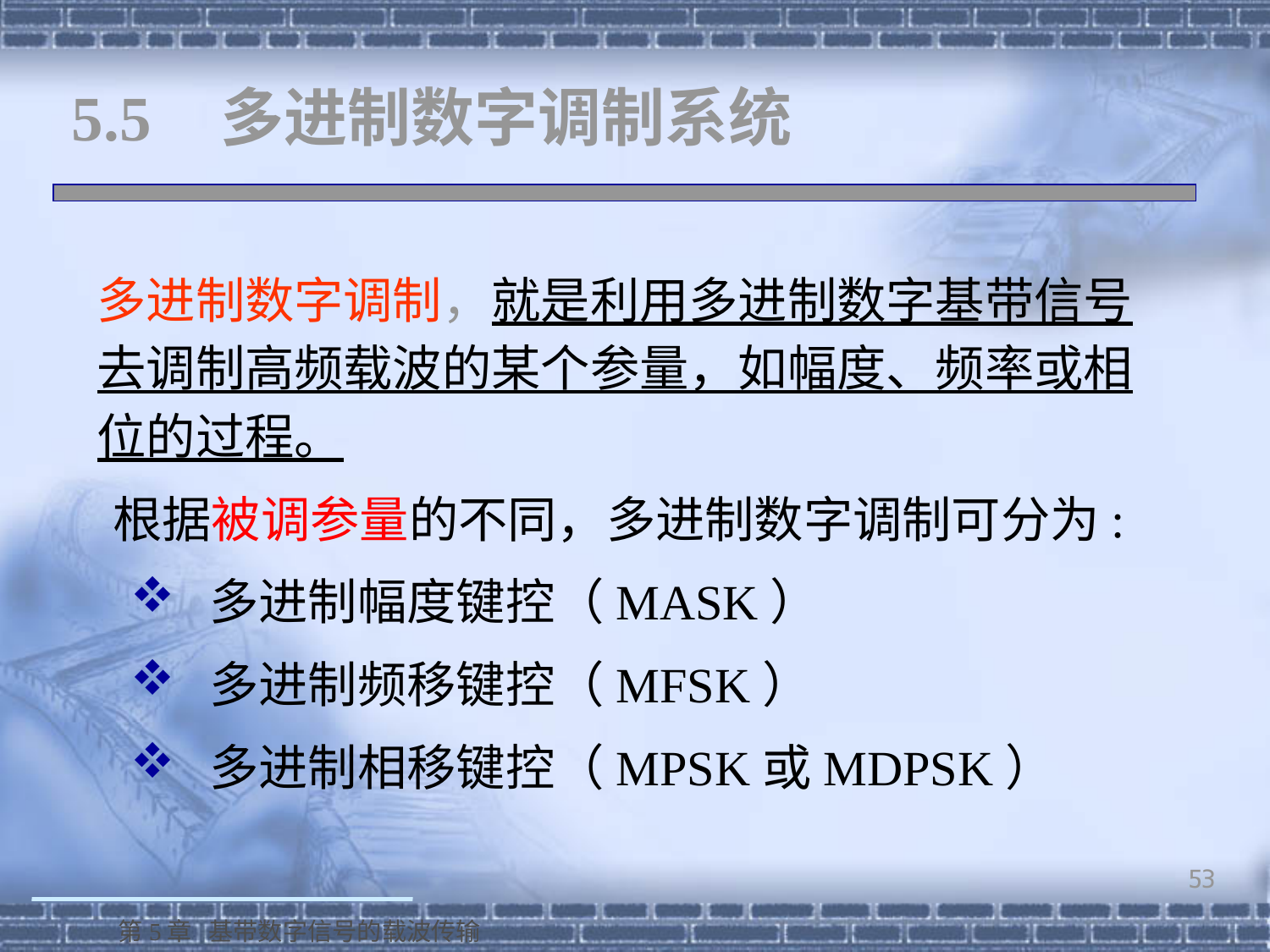

5.5  多进制数字调制系统
多进制数字调制，就是利用多进制数字基带信号去调制高频载波的某个参量，如幅度、频率或相位的过程。
根据被调参量的不同，多进制数字调制可分为:
  多进制幅度键控（MASK）
  多进制频移键控（MFSK）
  多进制相移键控（MPSK或MDPSK）
53